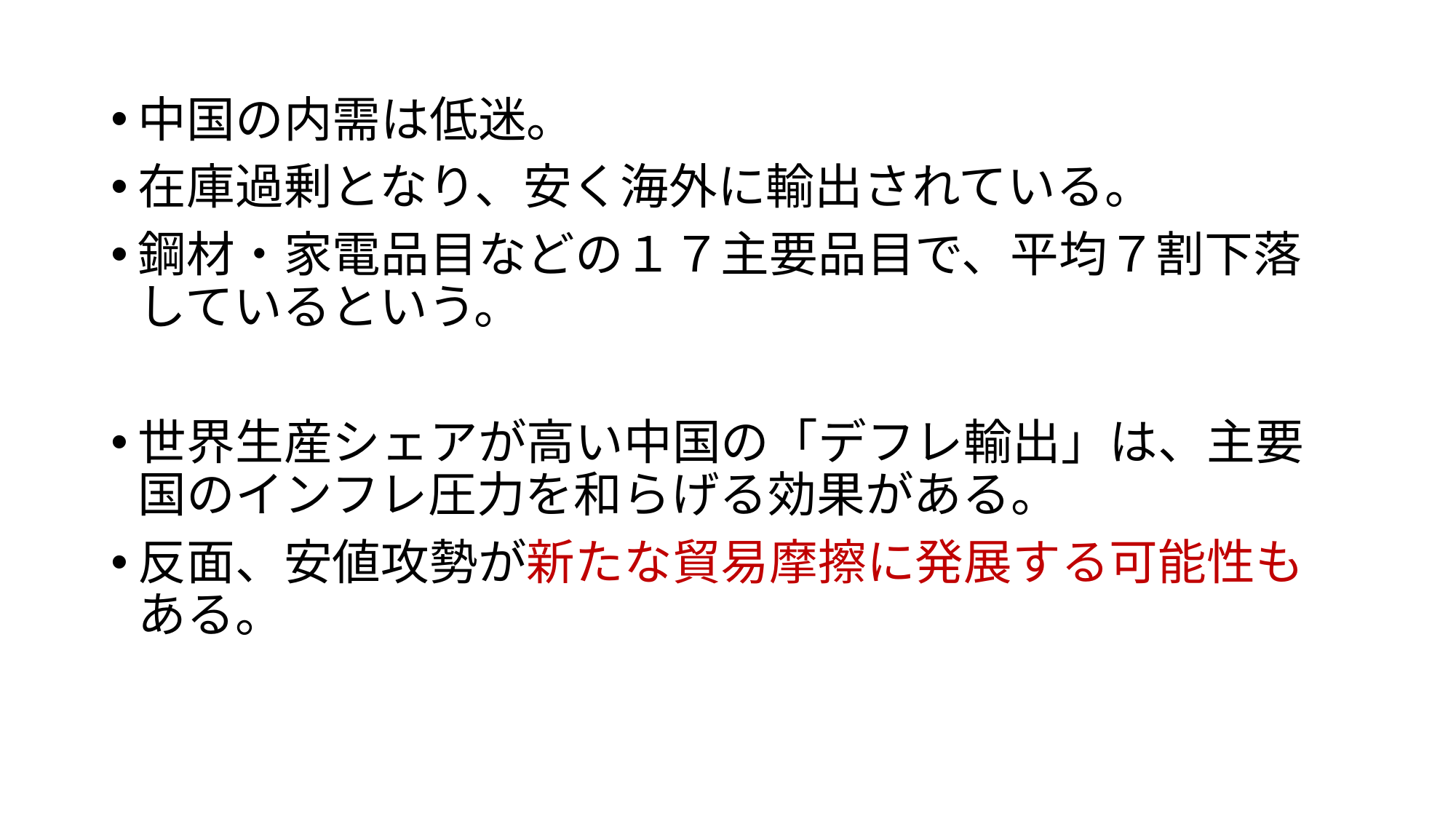

中国の内需は低迷。
在庫過剰となり、安く海外に輸出されている。
鋼材・家電品目などの１７主要品目で、平均７割下落しているという。

世界生産シェアが高い中国の「デフレ輸出」は、主要国のインフレ圧力を和らげる効果がある。
反面、安値攻勢が新たな貿易摩擦に発展する可能性もある。